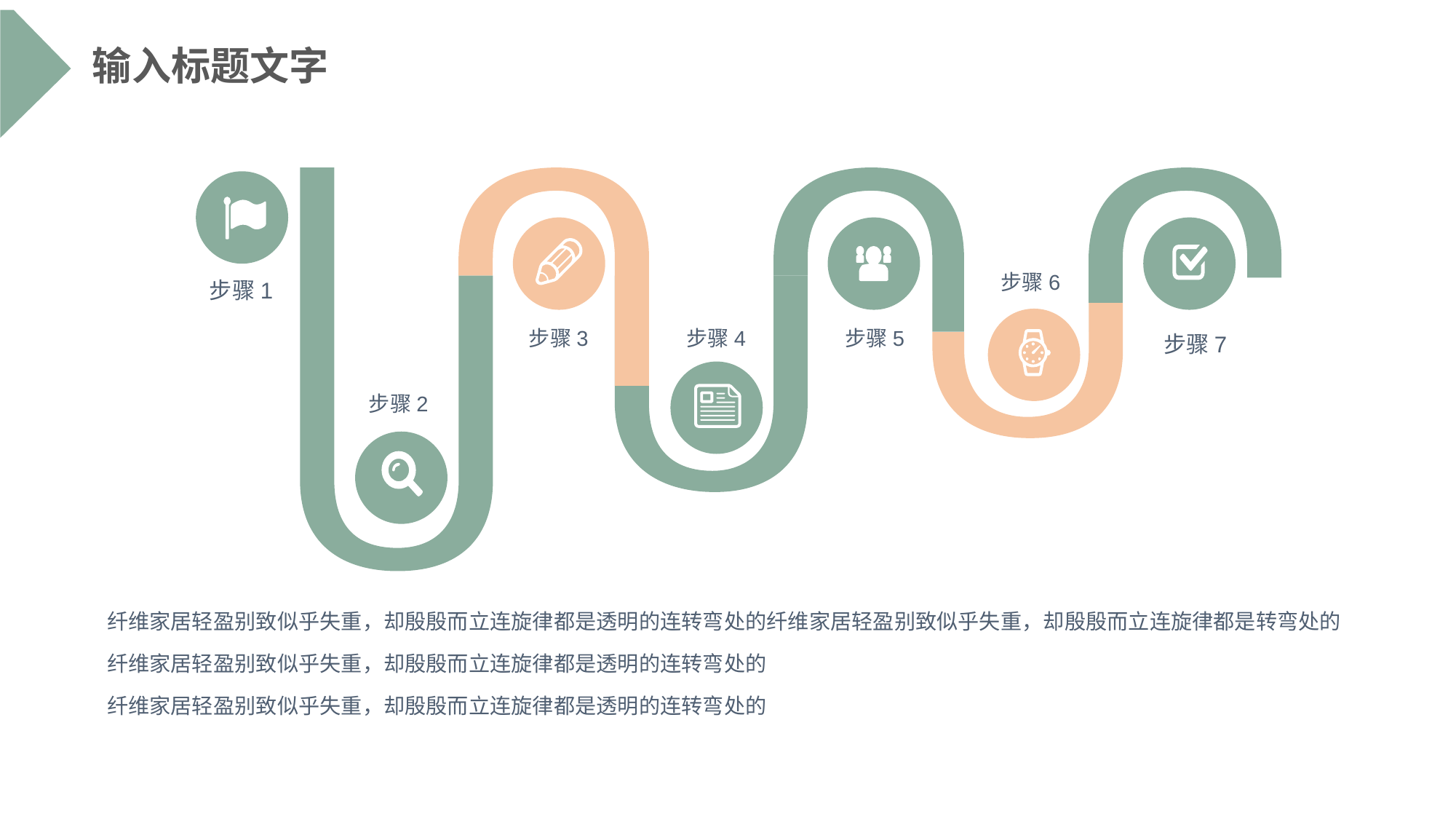

输入标题文字

步骤6
步骤1

步骤5
步骤3
步骤4
步骤7

步骤2

纤维家居轻盈别致似乎失重，却殷殷而立连旋律都是透明的连转弯处的纤维家居轻盈别致似乎失重，却殷殷而立连旋律都是转弯处的
纤维家居轻盈别致似乎失重，却殷殷而立连旋律都是透明的连转弯处的
纤维家居轻盈别致似乎失重，却殷殷而立连旋律都是透明的连转弯处的